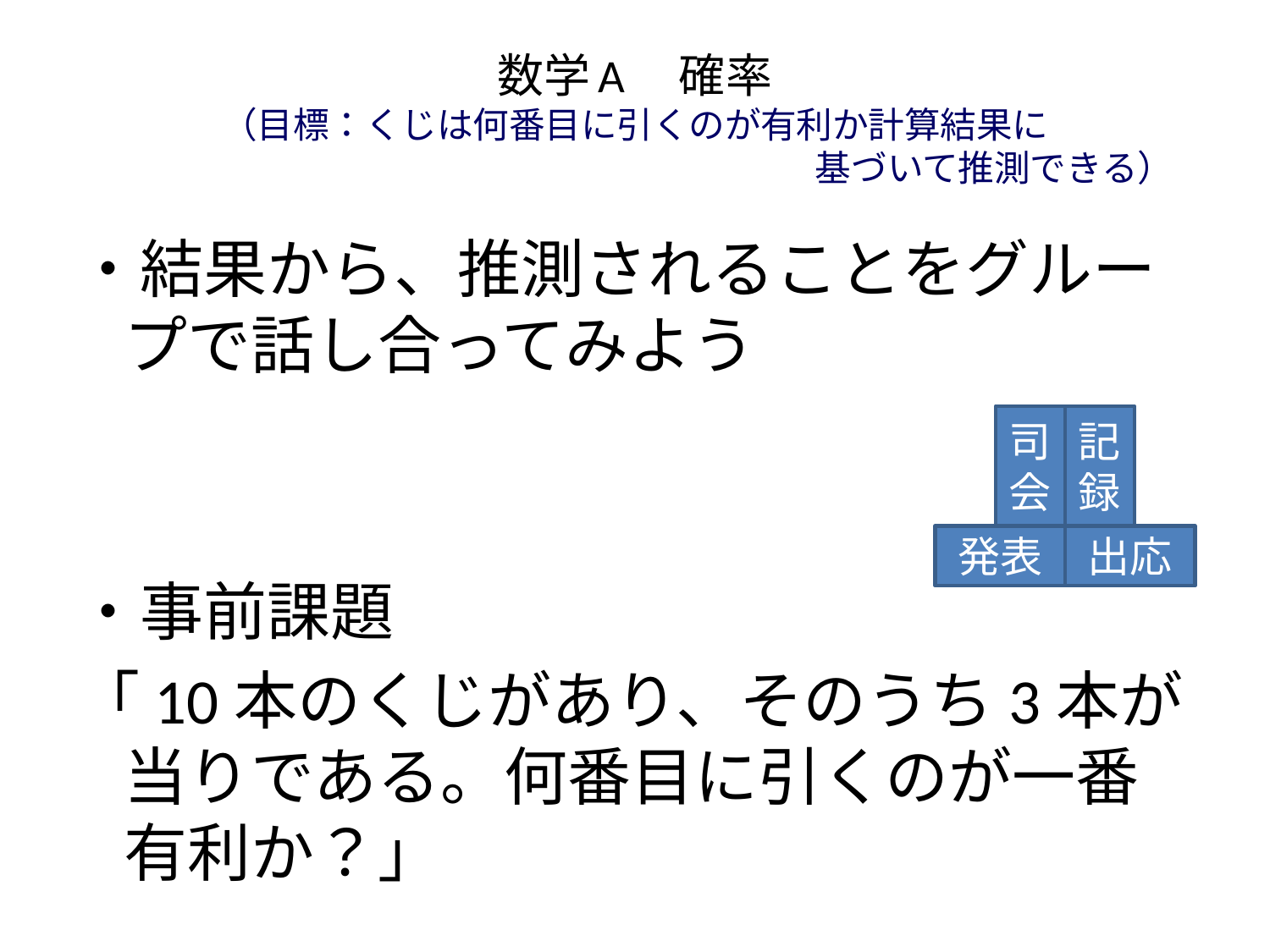

# 数学A　確率 （目標：くじは何番目に引くのが有利か計算結果に 　　　　　　　　　　　　　　　　　　　　基づいて推測できる）
・結果から、推測されることをグループで話し合ってみよう

・事前課題
「10本のくじがあり、そのうち3本が当りである。何番目に引くのが一番有利か？」
司会
記録
発表
出応